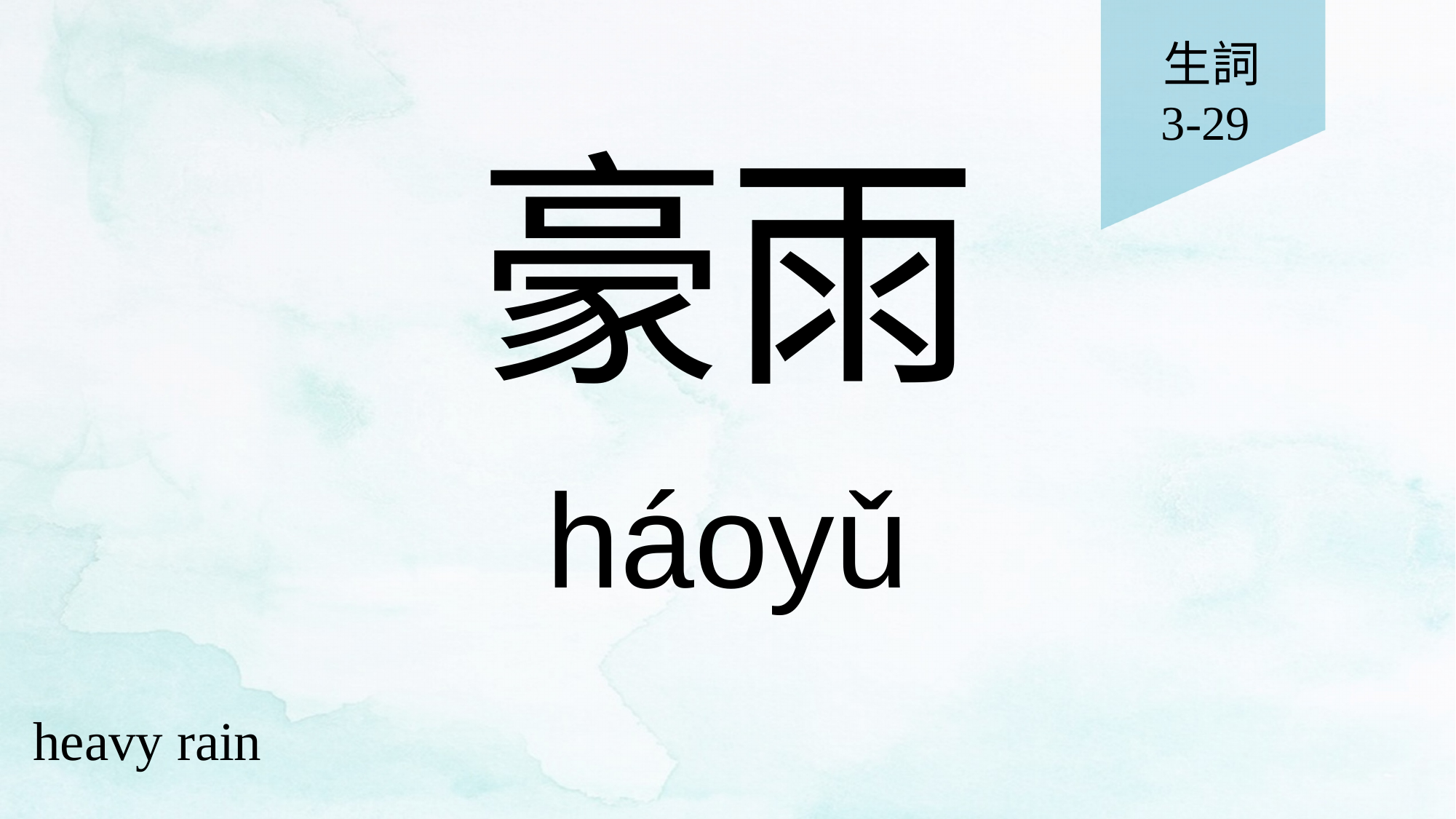

生詞
3-29
# 豪雨
háoyǔ
heavy rain